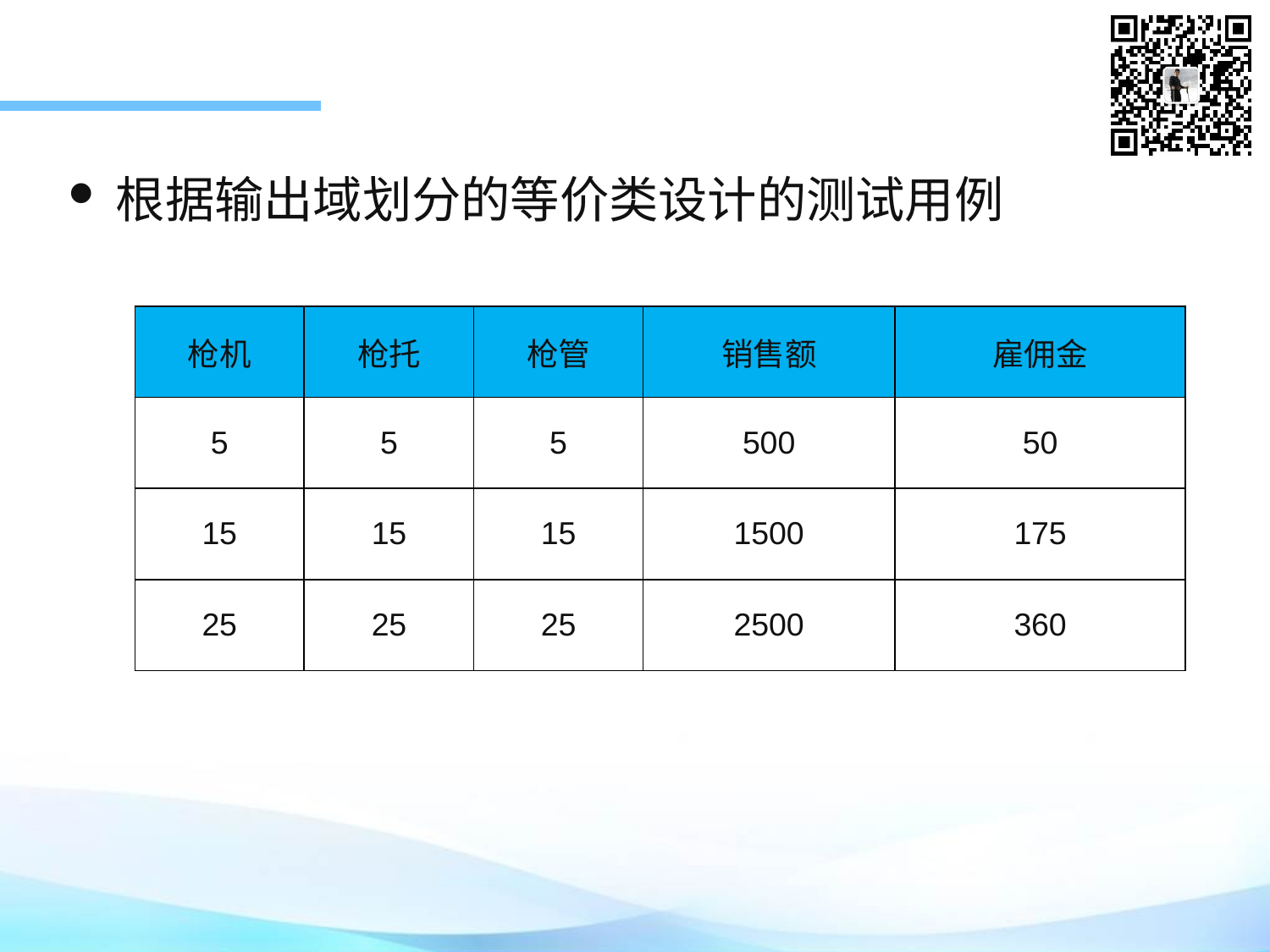

根据输出域划分的等价类设计的测试用例

| 枪机 | 枪托 | 枪管 | 销售额 | 雇佣金 |
| --- | --- | --- | --- | --- |
| 5 | 5 | 5 | 500 | 50 |
| 15 | 15 | 15 | 1500 | 175 |
| 25 | 25 | 25 | 2500 | 360 |